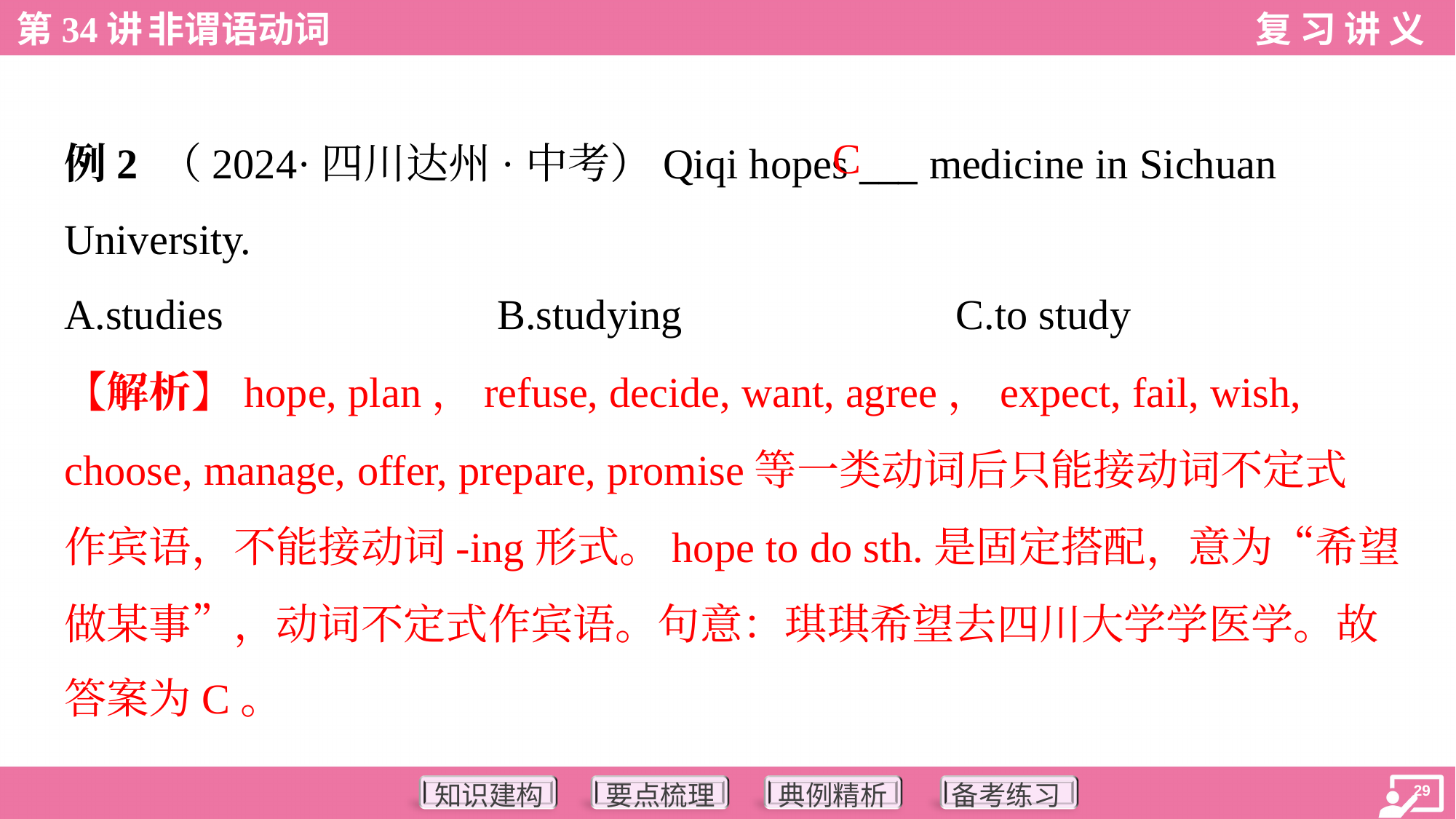

C
例2 （2024·四川达州·中考）Qiqi hopes ___ medicine in Sichuan
University.
A.studies	B.studying	C.to study
【解析】hope, plan，refuse, decide, want, agree，expect, fail, wish,
choose, manage, offer, prepare, promise等一类动词后只能接动词不定式
作宾语，不能接动词-ing形式。hope to do sth.是固定搭配，意为“希望
做某事”，动词不定式作宾语。句意：琪琪希望去四川大学学医学。故
答案为C。